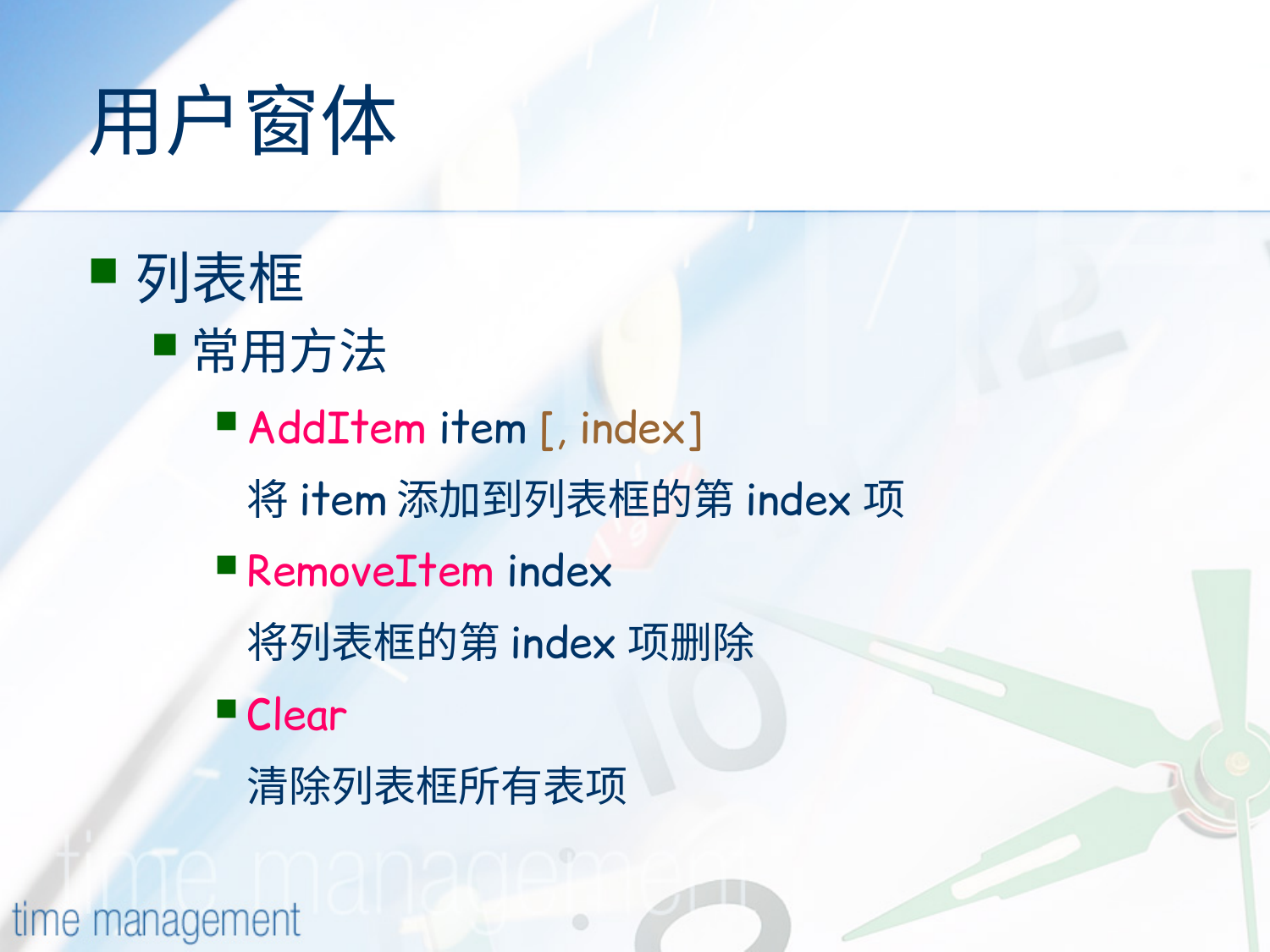

# 用户窗体
列表框
常用方法
AddItem item [, index]
	将item添加到列表框的第index项
RemoveItem index
	将列表框的第index项删除
Clear
	清除列表框所有表项